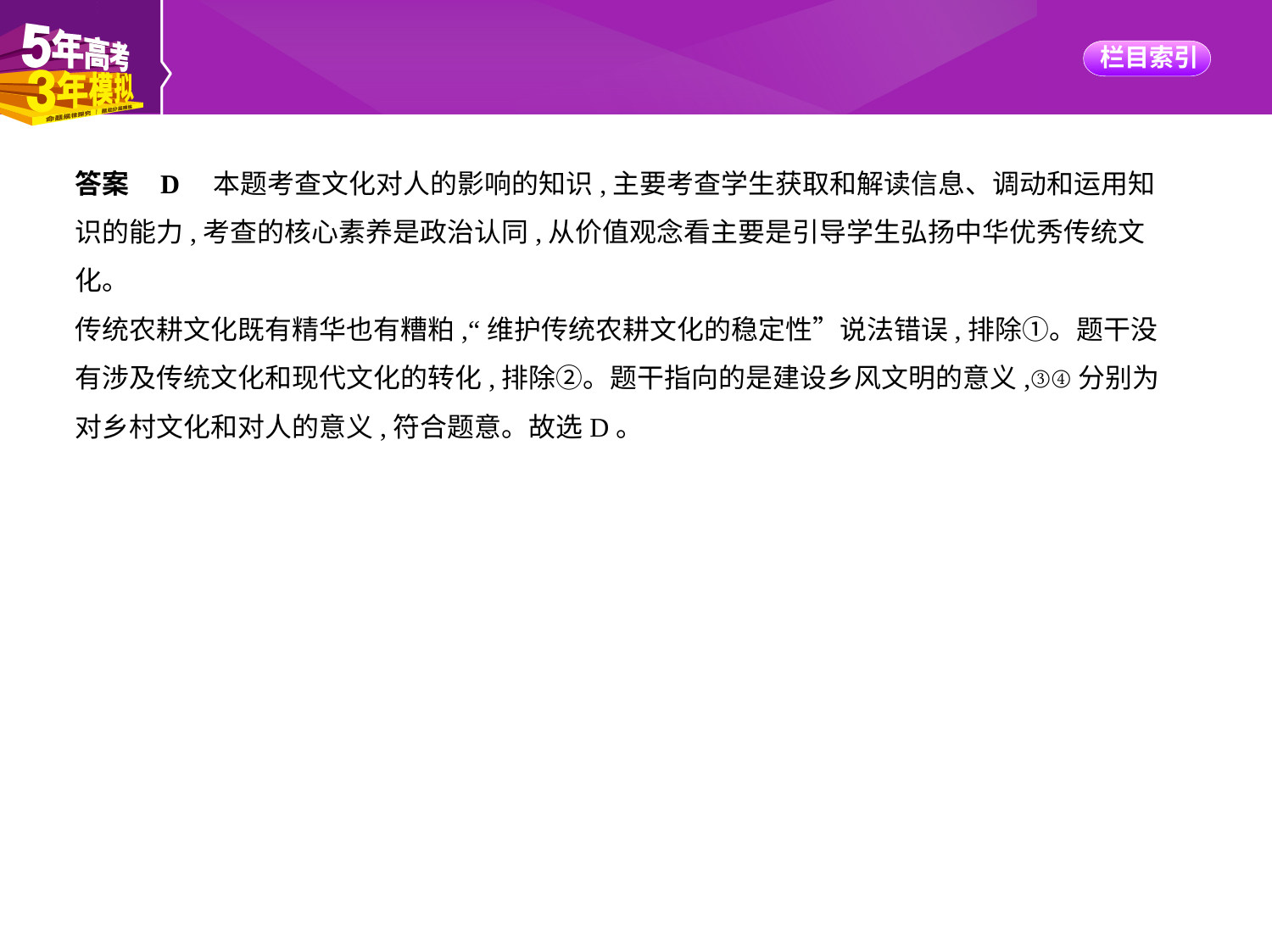

答案    D　本题考查文化对人的影响的知识,主要考查学生获取和解读信息、调动和运用知
识的能力,考查的核心素养是政治认同,从价值观念看主要是引导学生弘扬中华优秀传统文
化。
传统农耕文化既有精华也有糟粕,“维护传统农耕文化的稳定性”说法错误,排除①。题干没
有涉及传统文化和现代文化的转化,排除②。题干指向的是建设乡风文明的意义,③④分别为
对乡村文化和对人的意义,符合题意。故选D。